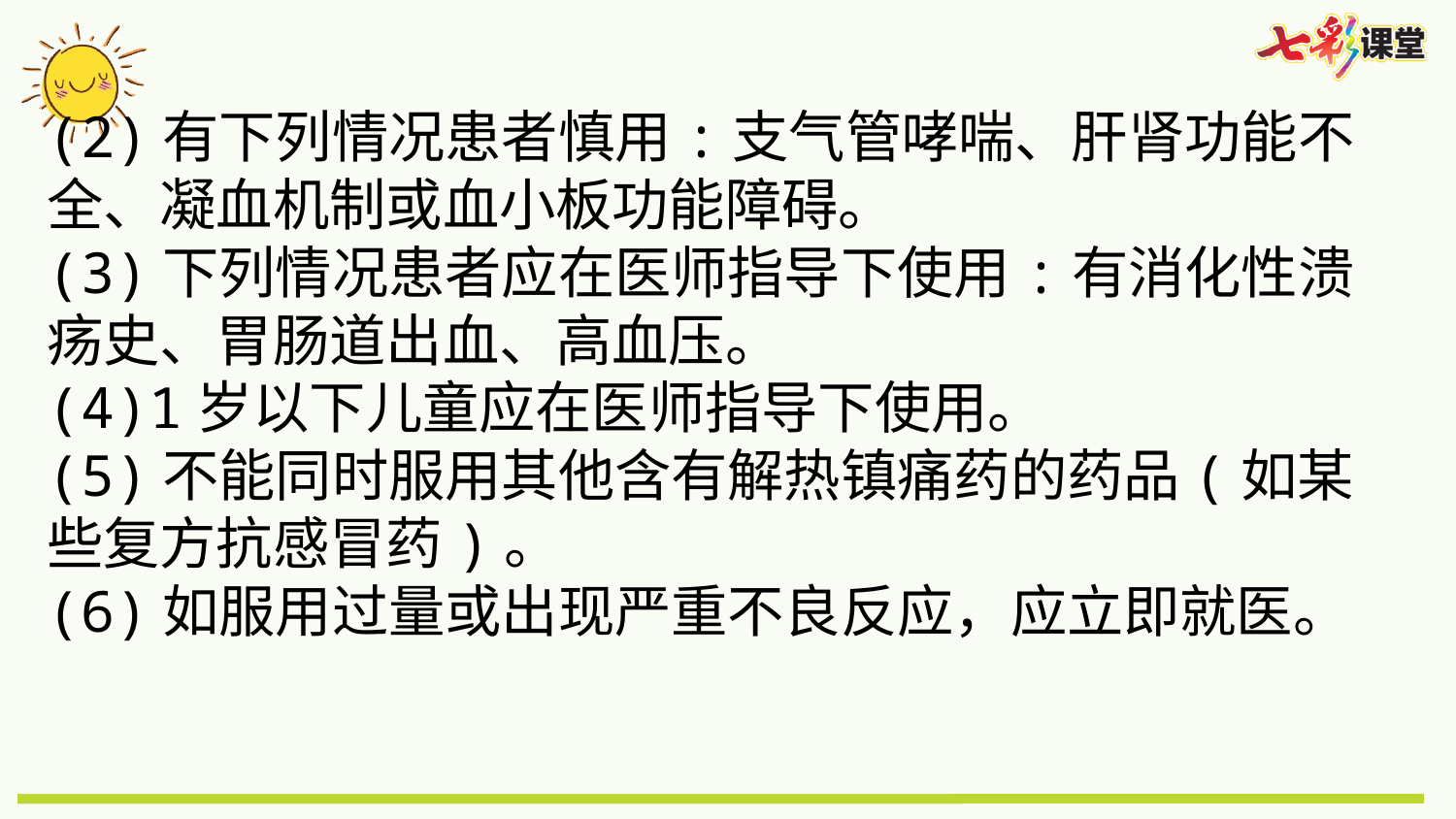

(2)有下列情况患者慎用:支气管哮喘、肝肾功能不全、凝血机制或血小板功能障碍。
(3)下列情况患者应在医师指导下使用:有消化性溃疡史、胃肠道出血、高血压。
(4)1岁以下儿童应在医师指导下使用。
(5)不能同时服用其他含有解热镇痛药的药品(如某些复方抗感冒药)。
(6)如服用过量或出现严重不良反应，应立即就医。